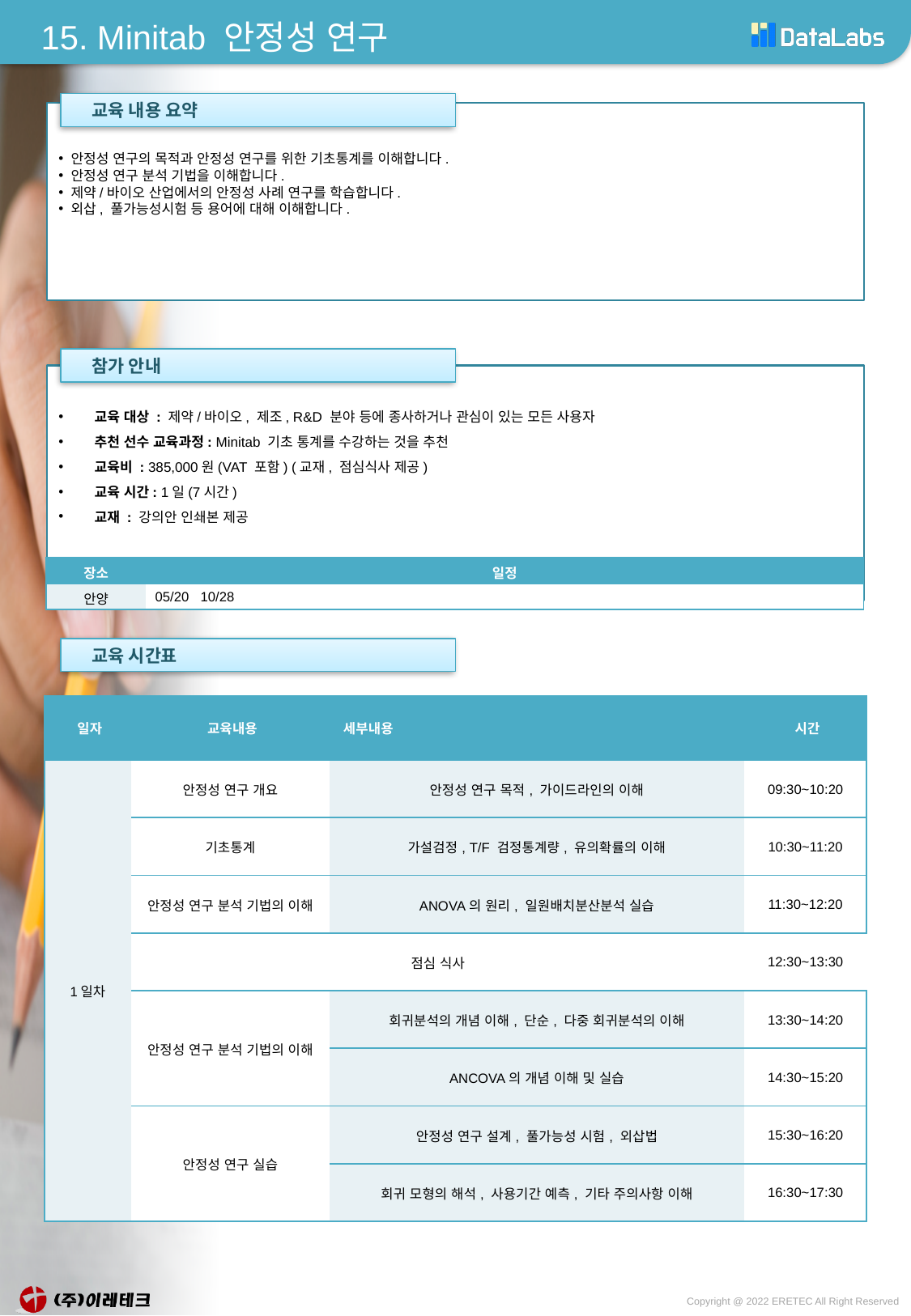

# 15. Minitab 안정성 연구
   교육 내용 요약

안정성 연구의 목적과 안정성 연구를 위한 기초통계를 이해합니다.
안정성 연구 분석 기법을 이해합니다.
제약/바이오 산업에서의 안정성 사례 연구를 학습합니다.
외삽, 풀가능성시험 등 용어에 대해 이해합니다.
   참가 안내

 교육 대상 : 제약/바이오, 제조, R&D 분야 등에 종사하거나 관심이 있는 모든 사용자
 추천 선수 교육과정: Minitab 기초 통계를 수강하는 것을 추천
 교육비 : 385,000원(VAT 포함) (교재, 점심식사 제공)
 교육 시간: 1일(7시간)
 교재 : 강의안 인쇄본 제공
| 장소 | 일정 |
| --- | --- |
| 안양 | 05/20 10/28 |
   교육 시간표
| 일자 | 교육내용 | 세부내용 | 시간 |
| --- | --- | --- | --- |
| 1일차 | 안정성 연구 개요 | 안정성 연구 목적, 가이드라인의 이해 | 09:30~10:20 |
|  | 기초통계 | 가설검정, T/F 검정통계량, 유의확률의 이해 | 10:30~11:20 |
|  | 안정성 연구 분석 기법의 이해 | ANOVA의 원리, 일원배치분산분석 실습 | 11:30~12:20 |
|  | 점심 식사 |  | 12:30~13:30 |
|  | 안정성 연구 분석 기법의 이해 | 회귀분석의 개념 이해, 단순, 다중 회귀분석의 이해 | 13:30~14:20 |
|  |  | ANCOVA의 개념 이해 및 실습 | 14:30~15:20 |
|  | 안정성 연구 실습 | 안정성 연구 설계, 풀가능성 시험, 외삽법 | 15:30~16:20 |
|  |  | 회귀 모형의 해석, 사용기간 예측, 기타 주의사항 이해 | 16:30~17:30 |